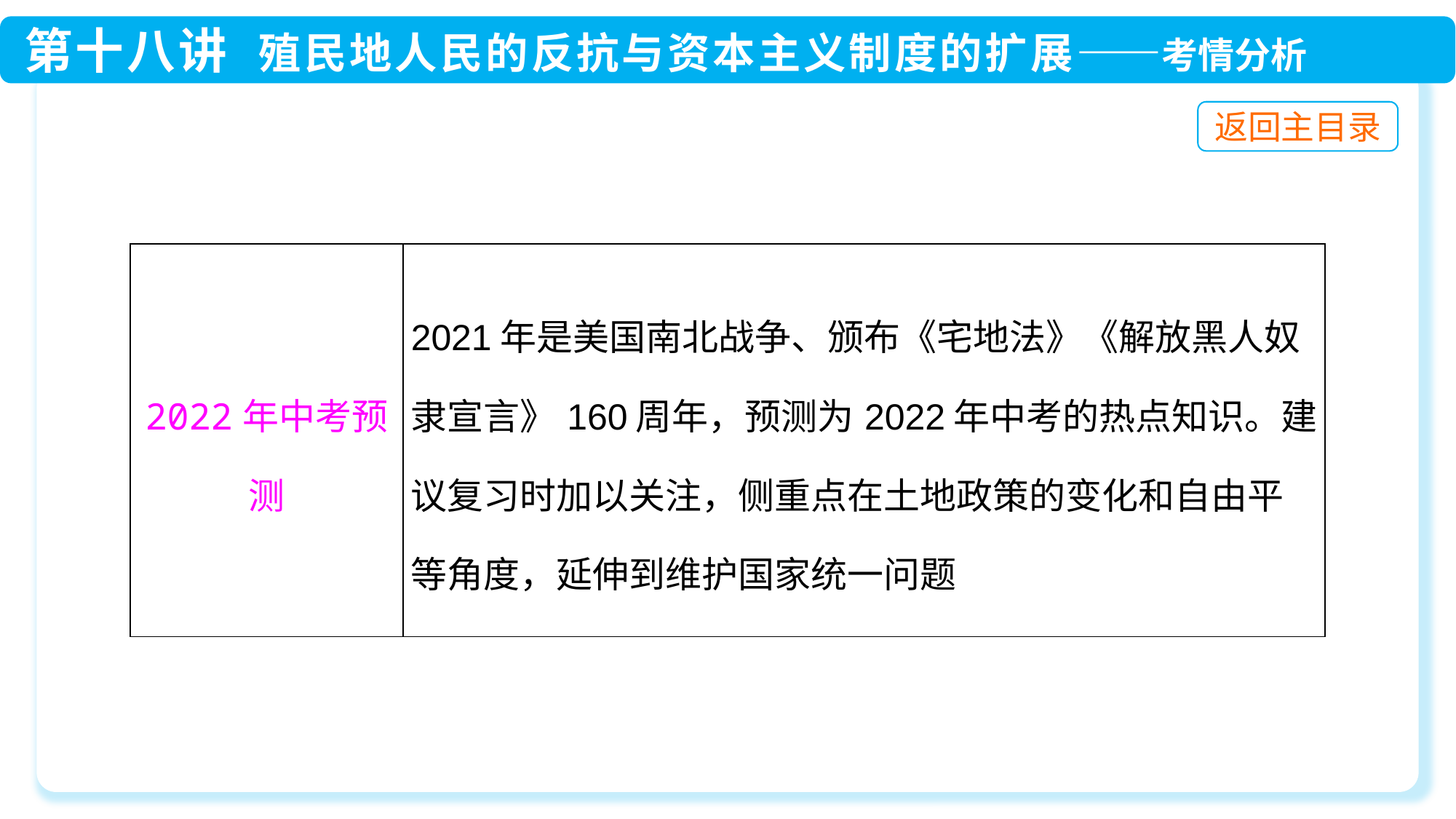

| 2022年中考预测 | 2021年是美国南北战争、颁布《宅地法》《解放黑人奴隶宣言》160周年，预测为2022年中考的热点知识。建议复习时加以关注，侧重点在土地政策的变化和自由平等角度，延伸到维护国家统一问题 |
| --- | --- |